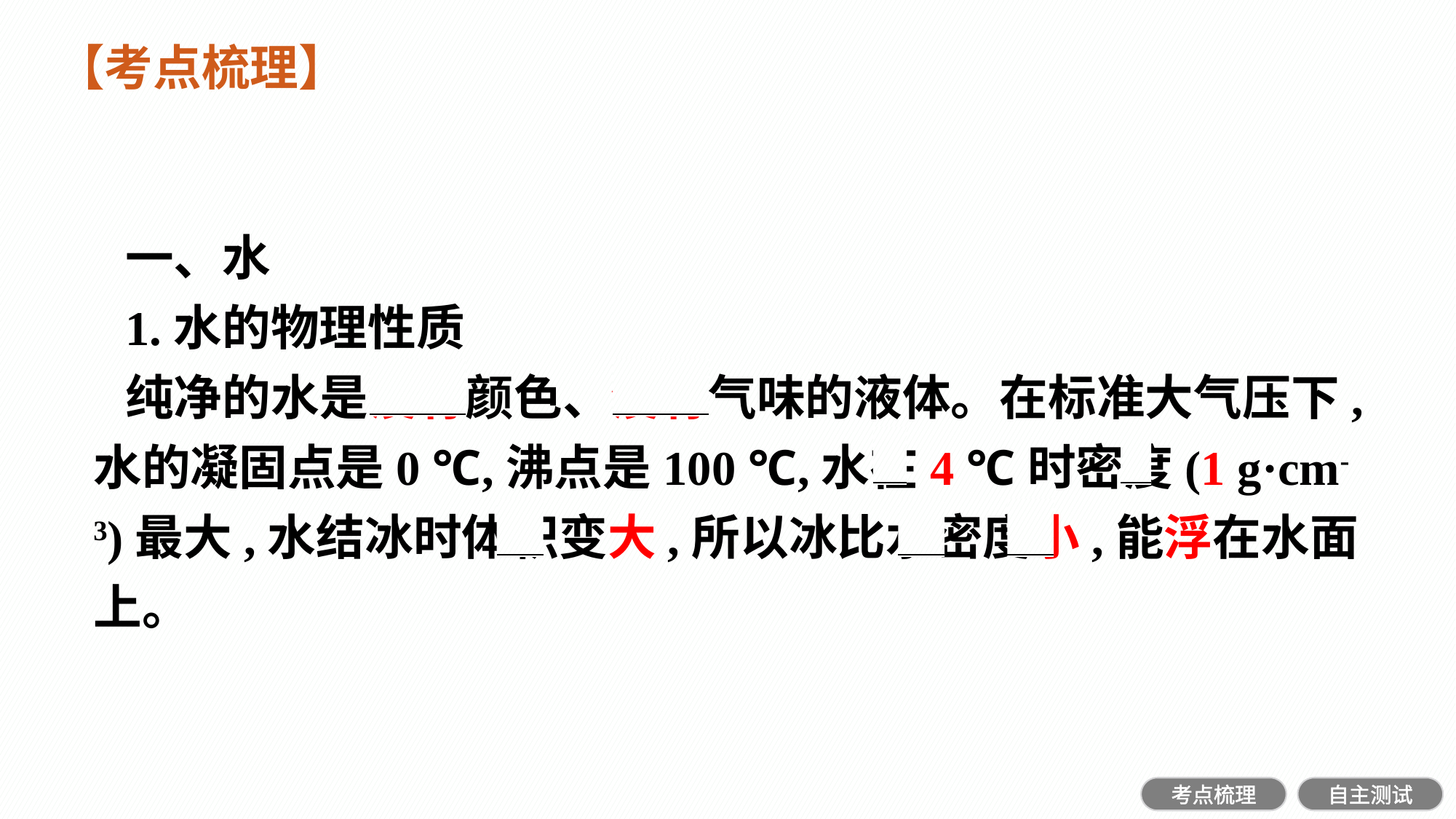

【考点梳理】
一、水
1.水的物理性质
纯净的水是没有颜色、没有气味的液体。在标准大气压下,水的凝固点是0 ℃,沸点是100 ℃,水在4 ℃时密度(1 g·cm-3)最大,水结冰时体积变大,所以冰比水密度小,能浮在水面上。